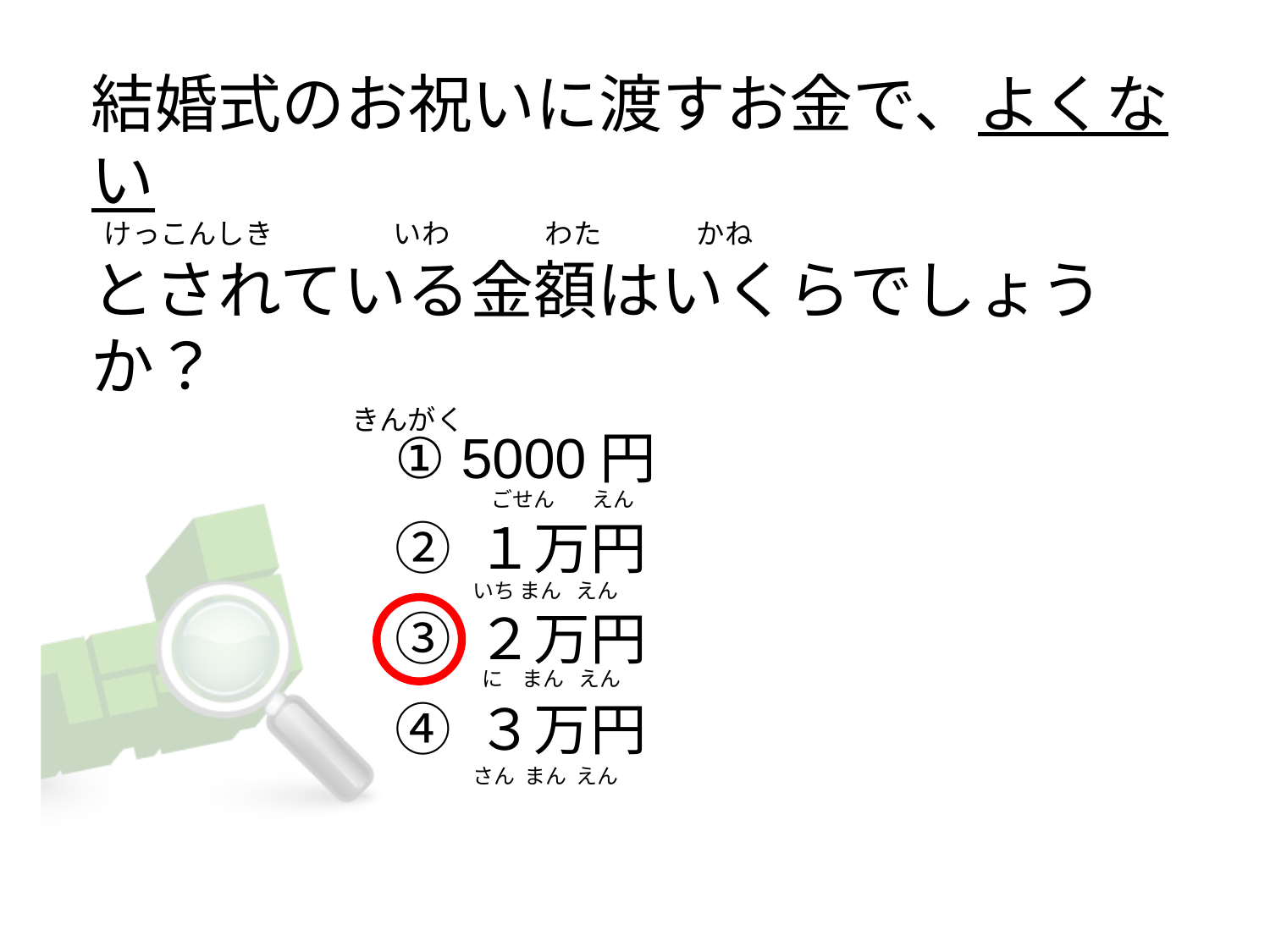

# 結婚式のお祝いに渡すお金で、よくない   けっこんしき                   いわ               わた               かね とされている金額はいくらでしょうか？                                          きんがく
① 5000円
② １万円
③ ２万円
④ ３万円
   ごせん        えん
いち まん   えん

 に    まん   えん
さん  まん  えん